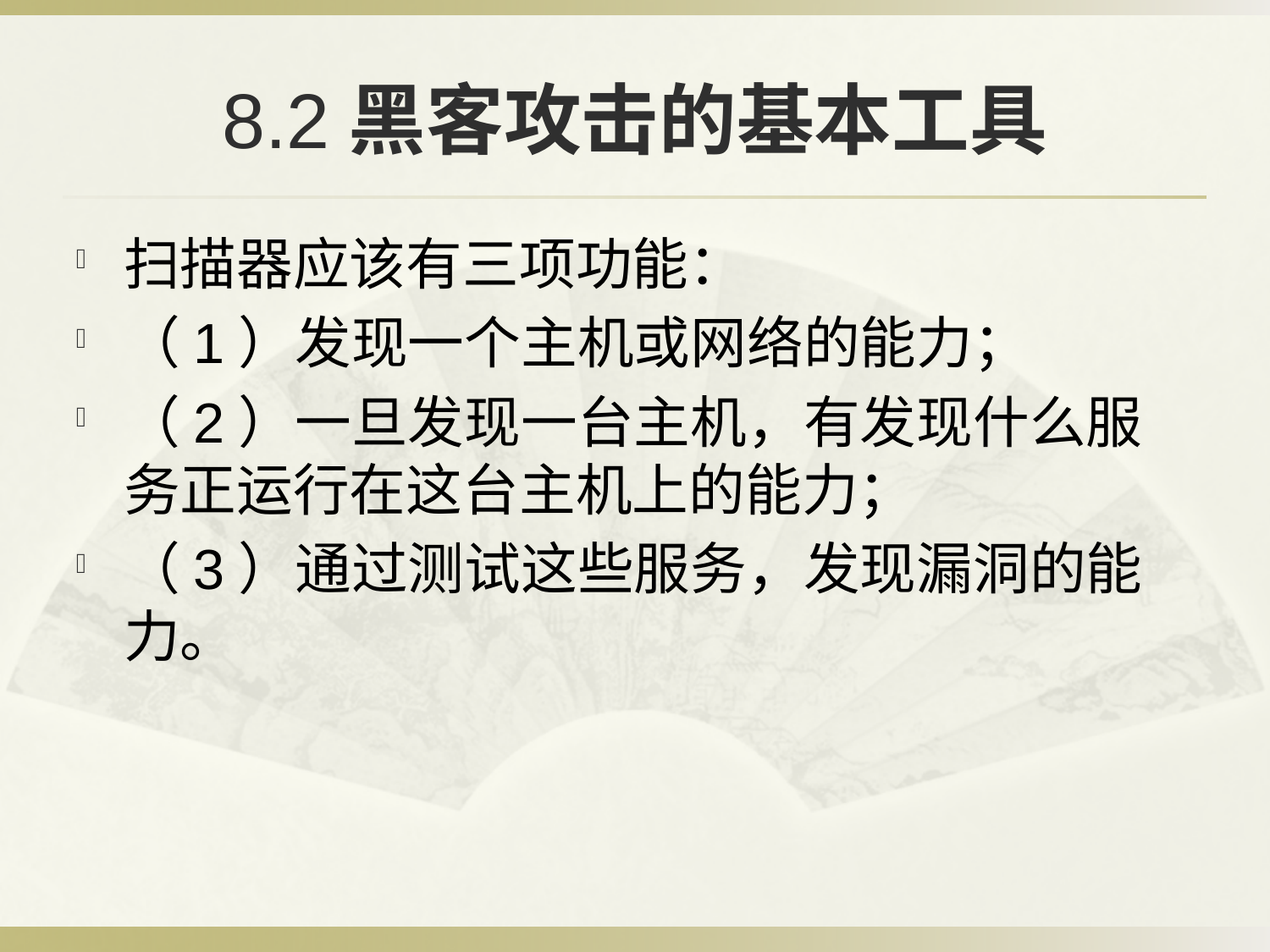

# 8.2黑客攻击的基本工具
扫描器应该有三项功能：
（1）发现一个主机或网络的能力；
（2）一旦发现一台主机，有发现什么服务正运行在这台主机上的能力；
（3）通过测试这些服务，发现漏洞的能力。